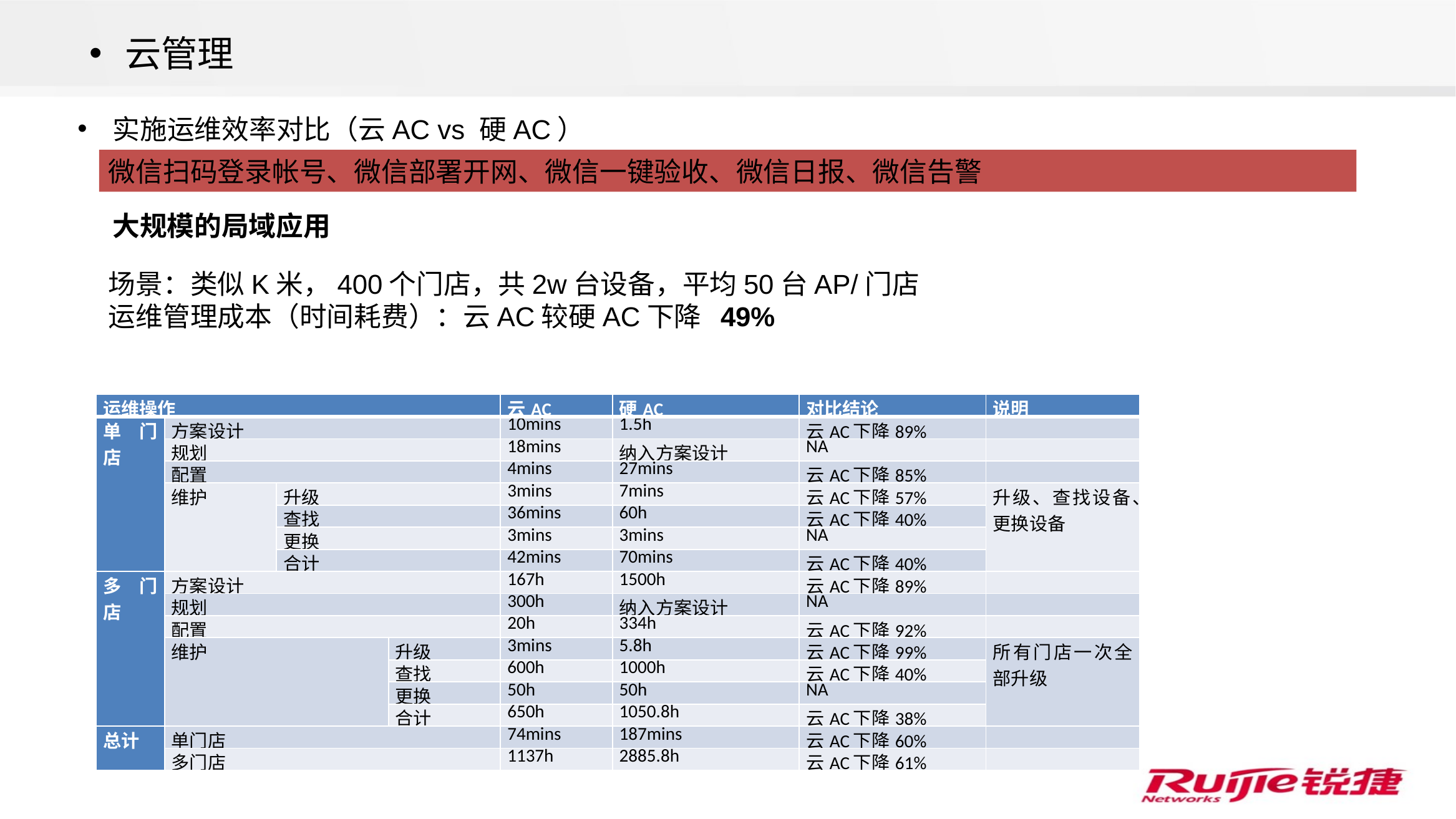

云管理
实施运维效率对比（云AC vs 硬AC）
微信扫码登录帐号、微信部署开网、微信一键验收、微信日报、微信告警
大规模的局域应用
场景：类似K米，400个门店，共2w台设备，平均50台AP/门店
运维管理成本（时间耗费）：云AC较硬AC下降  49%
| 运维操作 |  |  |  | 云AC | 硬AC | 对比结论 | 说明 |
| --- | --- | --- | --- | --- | --- | --- | --- |
| 单门店 | 方案设计 |  |  | 10mins | 1.5h | 云AC下降89% |  |
|  | 规划 |  |  | 18mins | 纳入方案设计 | NA |  |
|  | 配置 |  |  | 4mins | 27mins | 云AC下降85% |  |
|  | 维护 | 升级 |  | 3mins | 7mins | 云AC下降57% | 升级、查找设备、更换设备 |
|  |  | 查找 |  | 36mins | 60h | 云AC下降40% |  |
|  |  | 更换 |  | 3mins | 3mins | NA |  |
|  |  | 合计 |  | 42mins | 70mins | 云AC下降40% |  |
| 多门店 | 方案设计 |  |  | 167h | 1500h | 云AC下降89% |  |
|  | 规划 |  |  | 300h | 纳入方案设计 | NA |  |
|  | 配置 |  |  | 20h | 334h | 云AC下降92% |  |
|  | 维护 |  | 升级 | 3mins | 5.8h | 云AC下降99% | 所有门店一次全部升级 |
|  |  |  | 查找 | 600h | 1000h | 云AC下降40% |  |
|  |  |  | 更换 | 50h | 50h | NA |  |
|  |  |  | 合计 | 650h | 1050.8h | 云AC下降38% |  |
| 总计 | 单门店 |  |  | 74mins | 187mins | 云AC下降60% |  |
|  | 多门店 |  |  | 1137h | 2885.8h | 云AC下降61% |  |